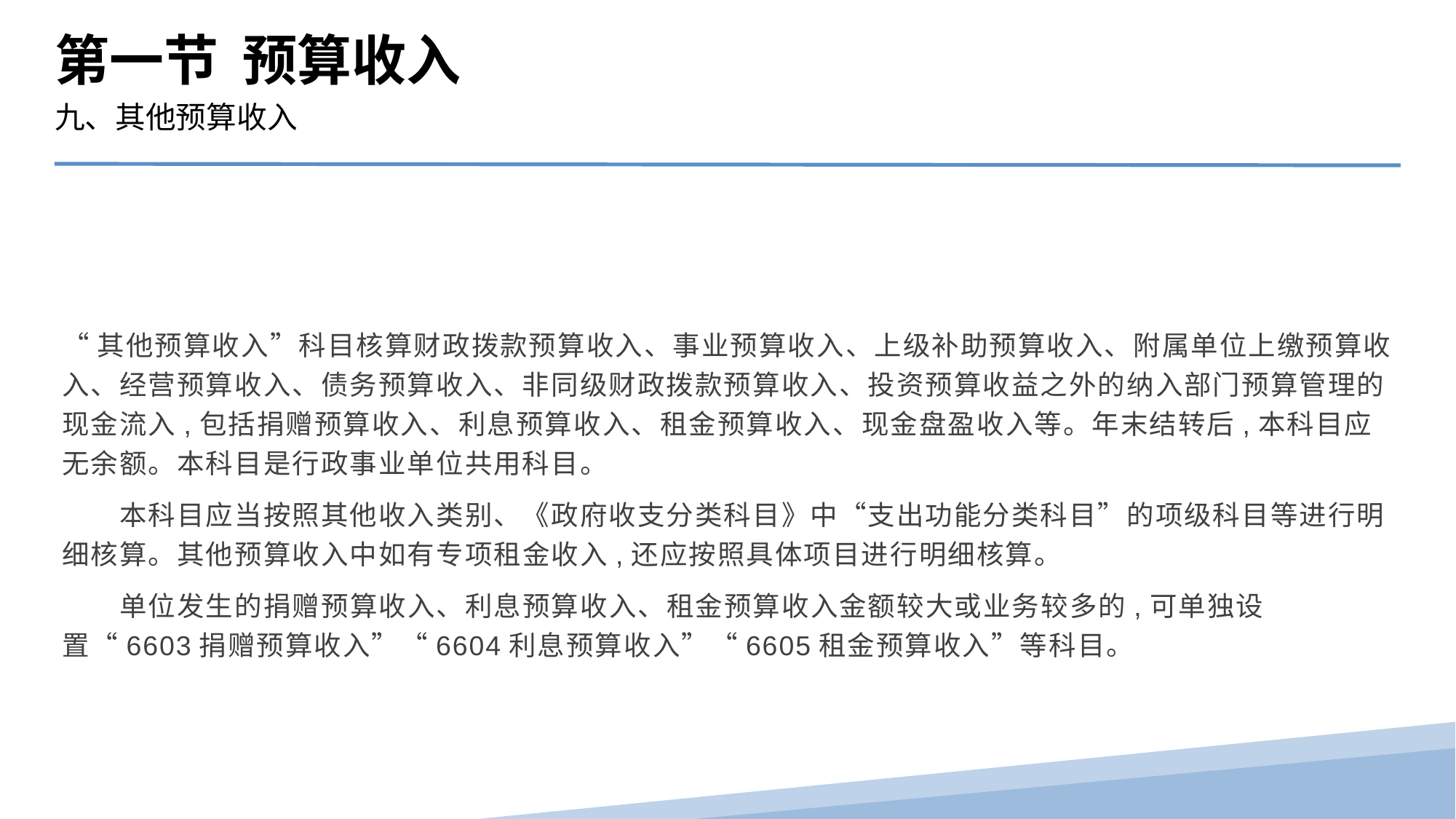

第一节  预算收入
九、其他预算收入
“其他预算收入”科目核算财政拨款预算收入、事业预算收入、上级补助预算收入、附属单位上缴预算收入、经营预算收入、债务预算收入、非同级财政拨款预算收入、投资预算收益之外的纳入部门预算管理的现金流入,包括捐赠预算收入、利息预算收入、租金预算收入、现金盘盈收入等。年末结转后,本科目应无余额。本科目是行政事业单位共用科目。
　　本科目应当按照其他收入类别、《政府收支分类科目》中“支出功能分类科目”的项级科目等进行明细核算。其他预算收入中如有专项租金收入,还应按照具体项目进行明细核算。
　　单位发生的捐赠预算收入、利息预算收入、租金预算收入金额较大或业务较多的,可单独设置“6603捐赠预算收入”“6604利息预算收入”“6605租金预算收入”等科目。